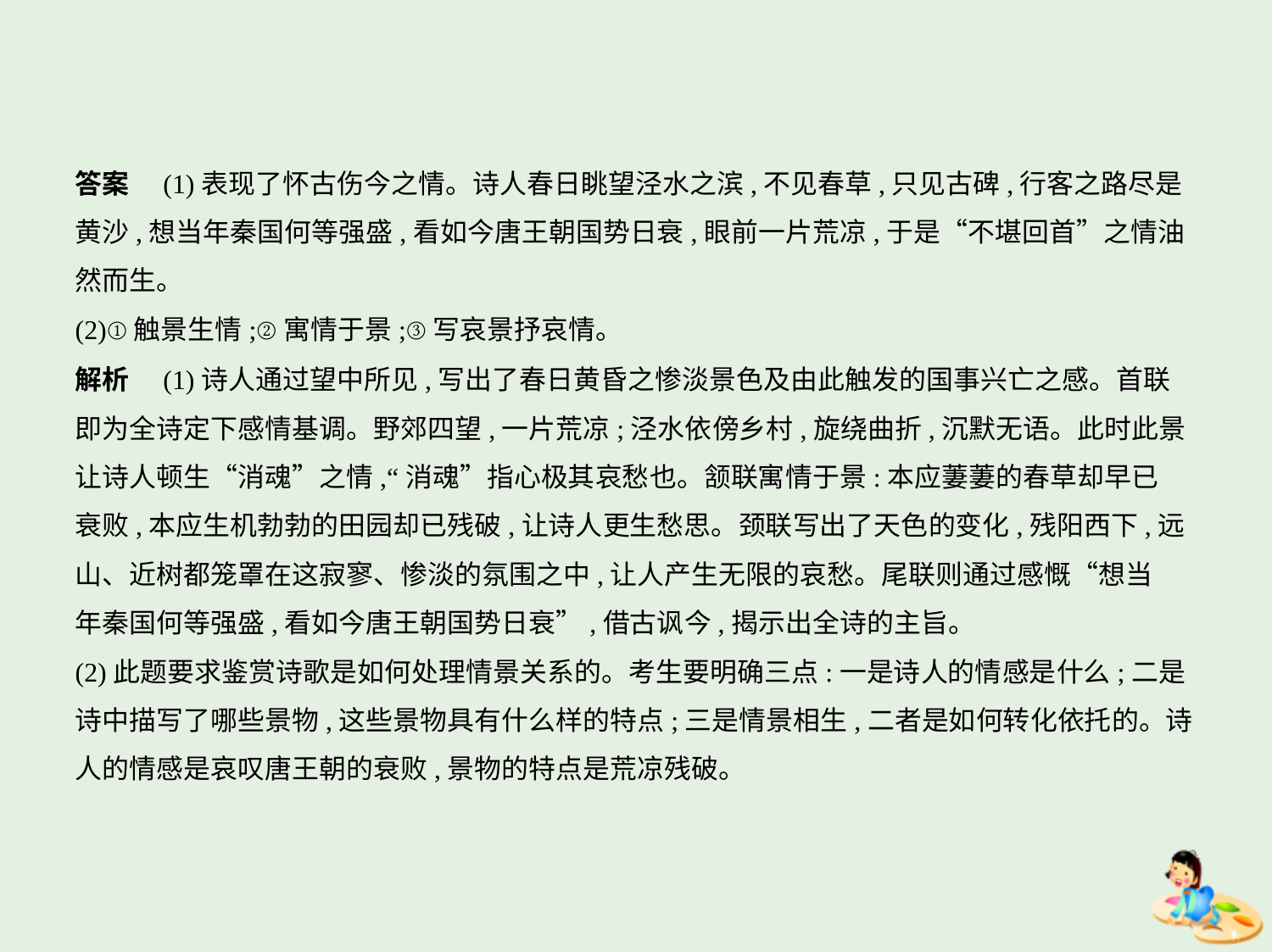

答案　(1)表现了怀古伤今之情。诗人春日眺望泾水之滨,不见春草,只见古碑,行客之路尽是
黄沙,想当年秦国何等强盛,看如今唐王朝国势日衰,眼前一片荒凉,于是“不堪回首”之情油
然而生。
(2)①触景生情;②寓情于景;③写哀景抒哀情。
解析　(1)诗人通过望中所见,写出了春日黄昏之惨淡景色及由此触发的国事兴亡之感。首联
即为全诗定下感情基调。野郊四望,一片荒凉;泾水依傍乡村,旋绕曲折,沉默无语。此时此景
让诗人顿生“消魂”之情,“消魂”指心极其哀愁也。颔联寓情于景:本应萋萋的春草却早已
衰败,本应生机勃勃的田园却已残破,让诗人更生愁思。颈联写出了天色的变化,残阳西下,远
山、近树都笼罩在这寂寥、惨淡的氛围之中,让人产生无限的哀愁。尾联则通过感慨“想当
年秦国何等强盛,看如今唐王朝国势日衰”,借古讽今,揭示出全诗的主旨。
(2)此题要求鉴赏诗歌是如何处理情景关系的。考生要明确三点:一是诗人的情感是什么;二是
诗中描写了哪些景物,这些景物具有什么样的特点;三是情景相生,二者是如何转化依托的。诗
人的情感是哀叹唐王朝的衰败,景物的特点是荒凉残破。